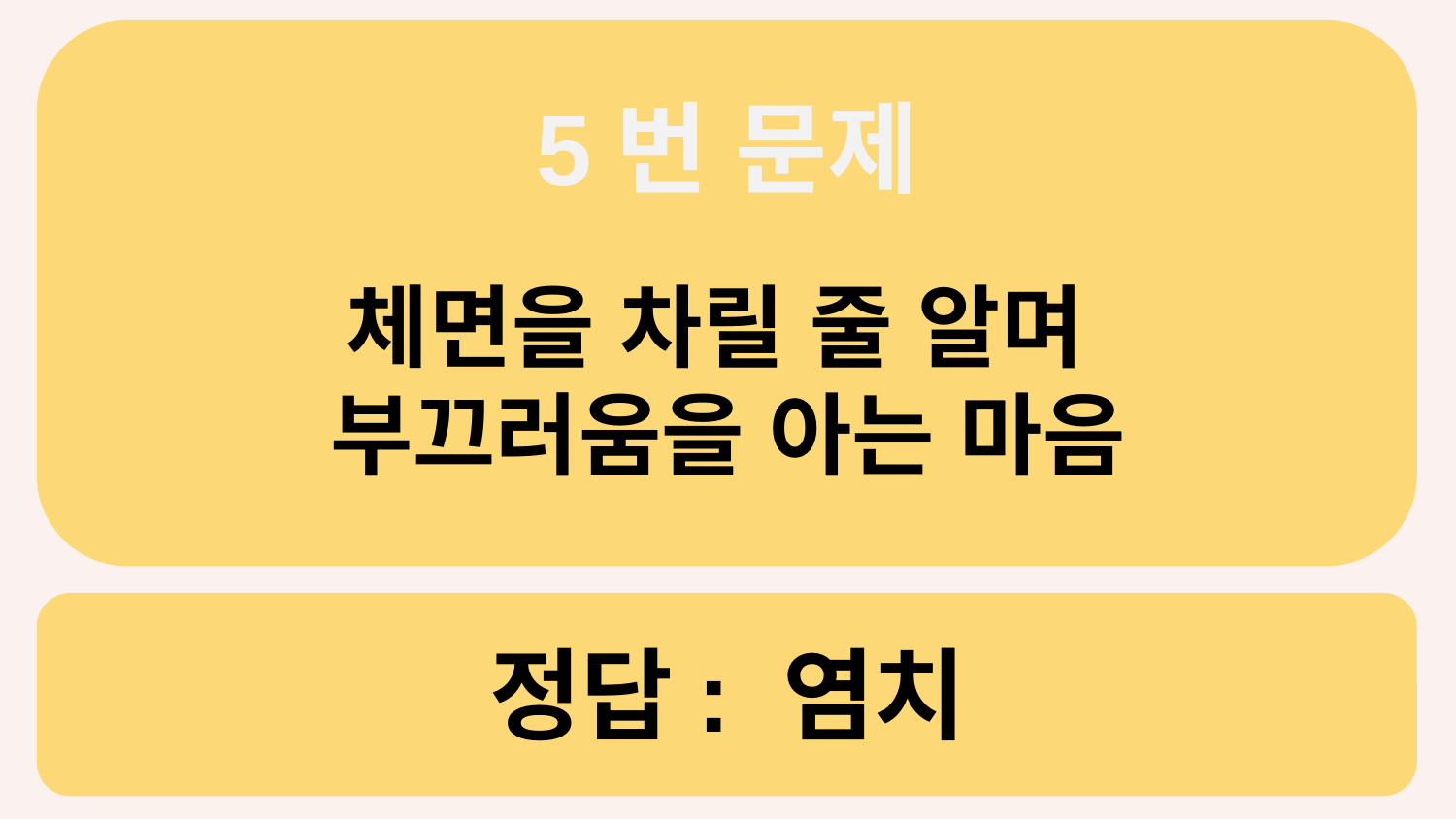

5번 문제
체면을 차릴 줄 알며
부끄러움을 아는 마음

# 정답: 염치